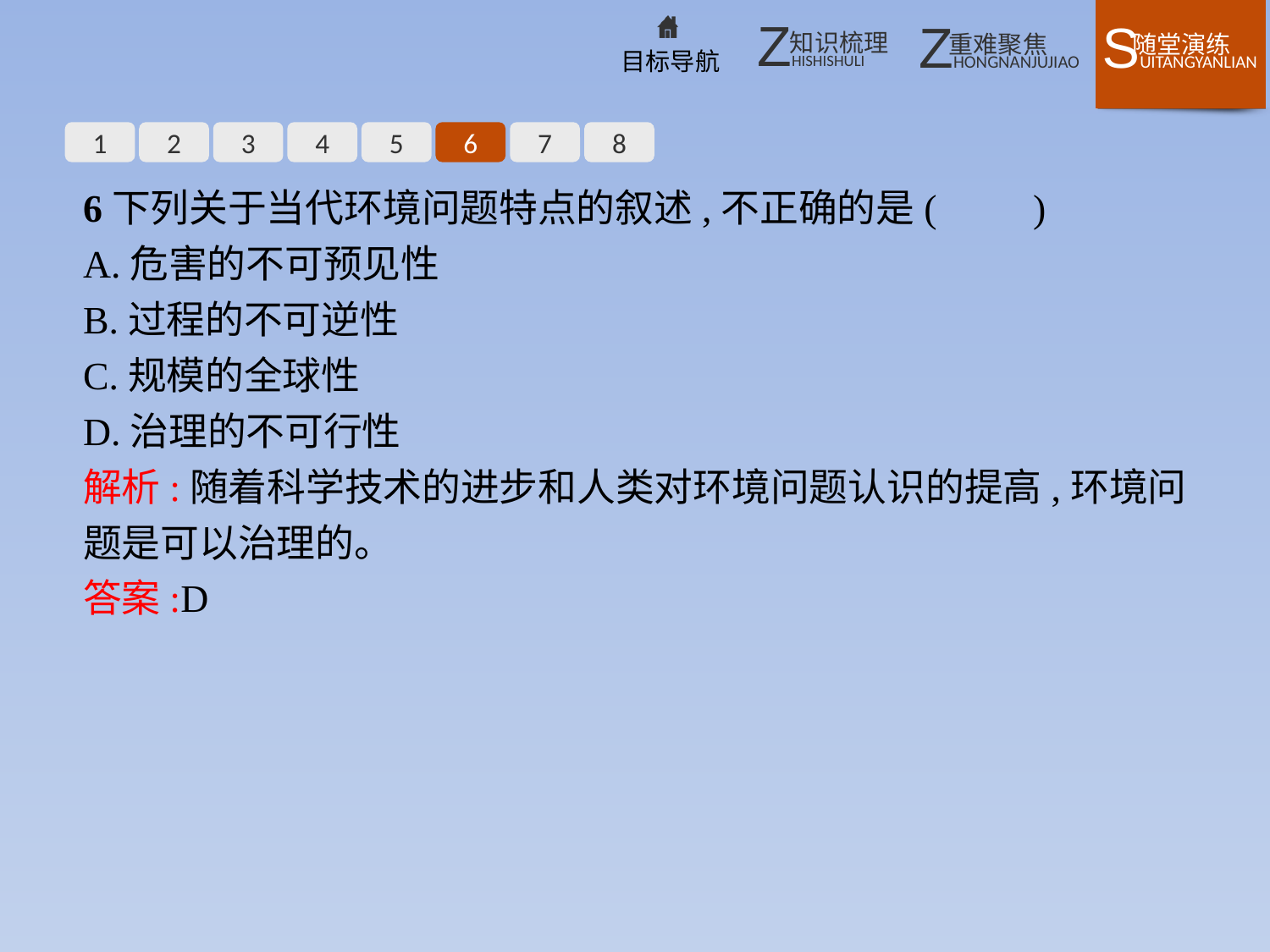

1
2
3
4
5
6
7
8
6下列关于当代环境问题特点的叙述,不正确的是(　　)
A.危害的不可预见性
B.过程的不可逆性
C.规模的全球性
D.治理的不可行性
解析:随着科学技术的进步和人类对环境问题认识的提高,环境问题是可以治理的。
答案:D